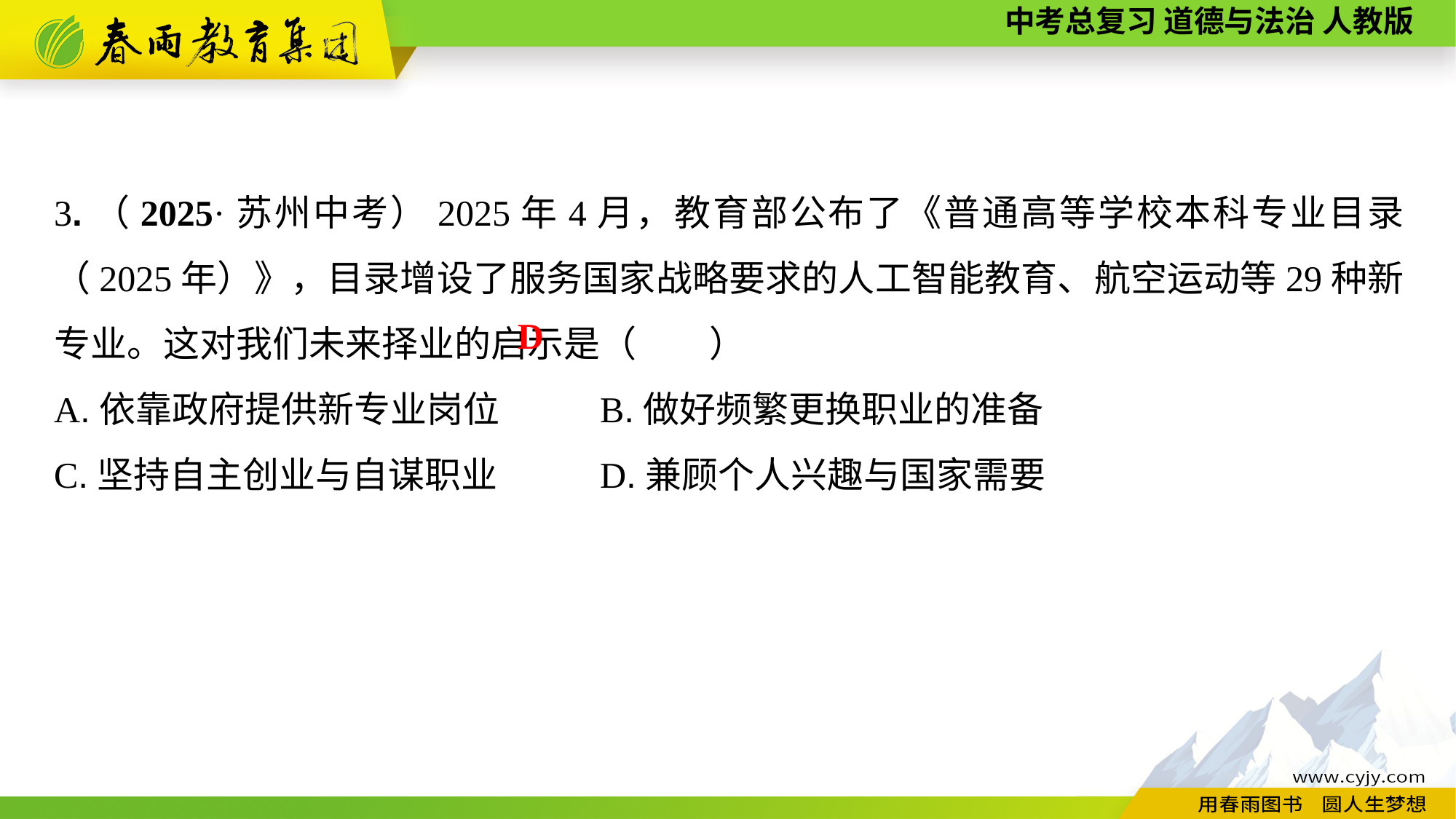

3.（2025·苏州中考）2025年4月，教育部公布了《普通高等学校本科专业目录（2025年）》，目录增设了服务国家战略要求的人工智能教育、航空运动等29种新专业。这对我们未来择业的启示是（　　）
A.依靠政府提供新专业岗位	B.做好频繁更换职业的准备
C.坚持自主创业与自谋职业	D.兼顾个人兴趣与国家需要
D